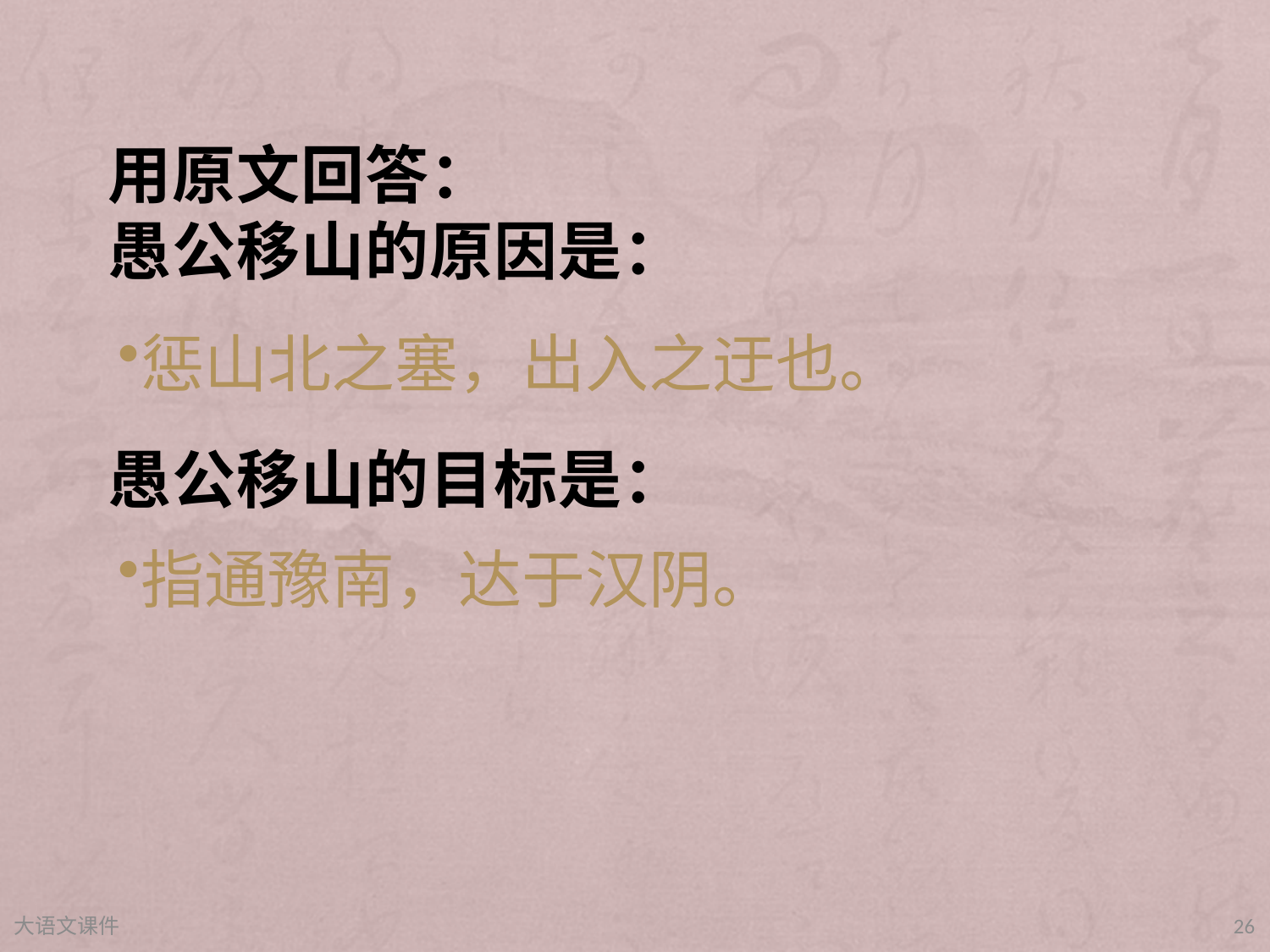

用原文回答：
愚公移山的原因是：
愚公移山的目标是：
惩山北之塞，出入之迂也。

指通豫南，达于汉阴。
大语文课件
26